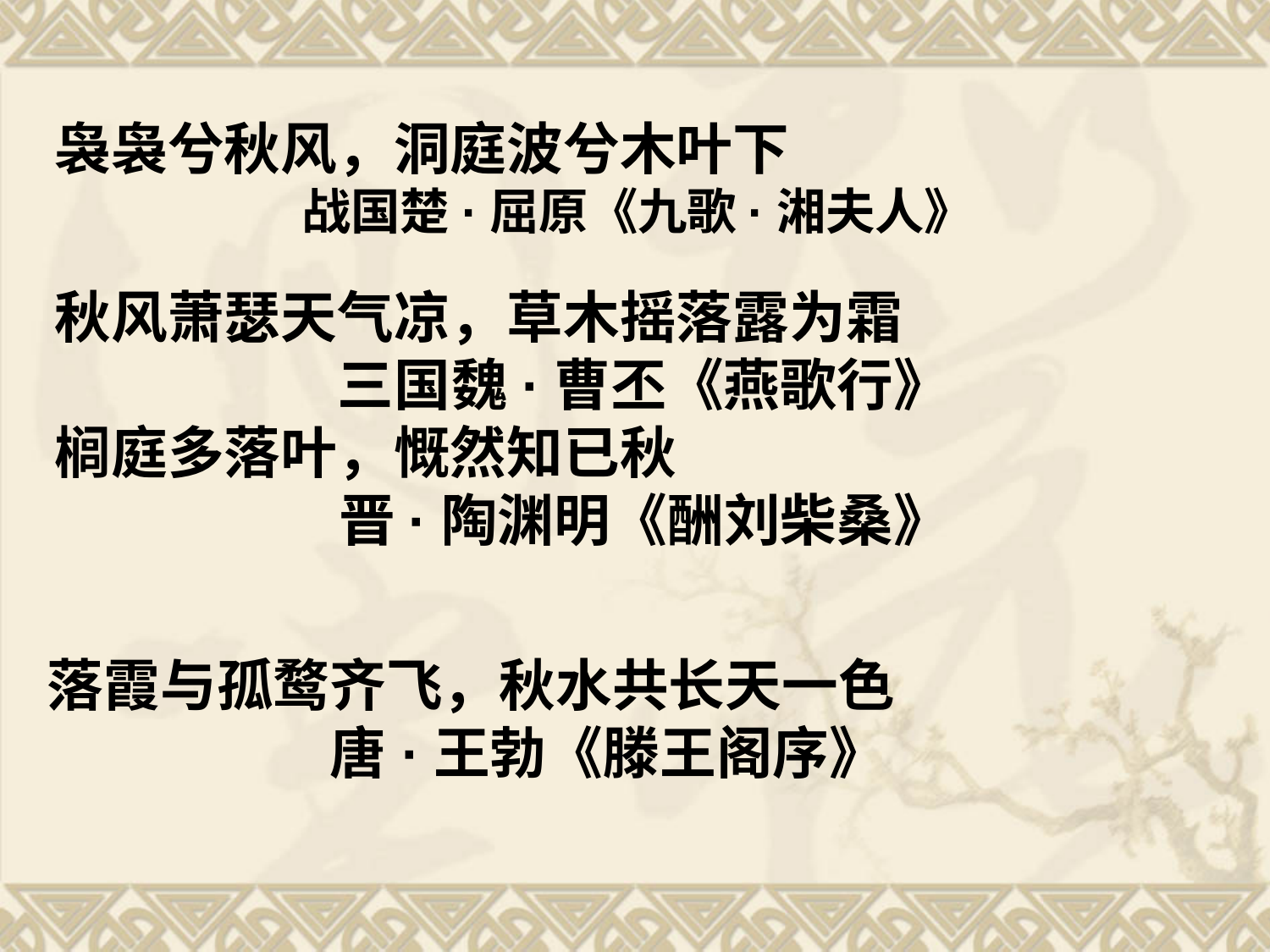

袅袅兮秋风，洞庭波兮木叶下
                      战国楚·屈原《九歌·湘夫人》
秋风萧瑟天气凉，草木摇落露为霜
                      三国魏·曹丕《燕歌行》
榈庭多落叶，慨然知已秋
                      晋·陶渊明《酬刘柴桑》
落霞与孤鹜齐飞，秋水共长天一色
                      唐·王勃《滕王阁序》